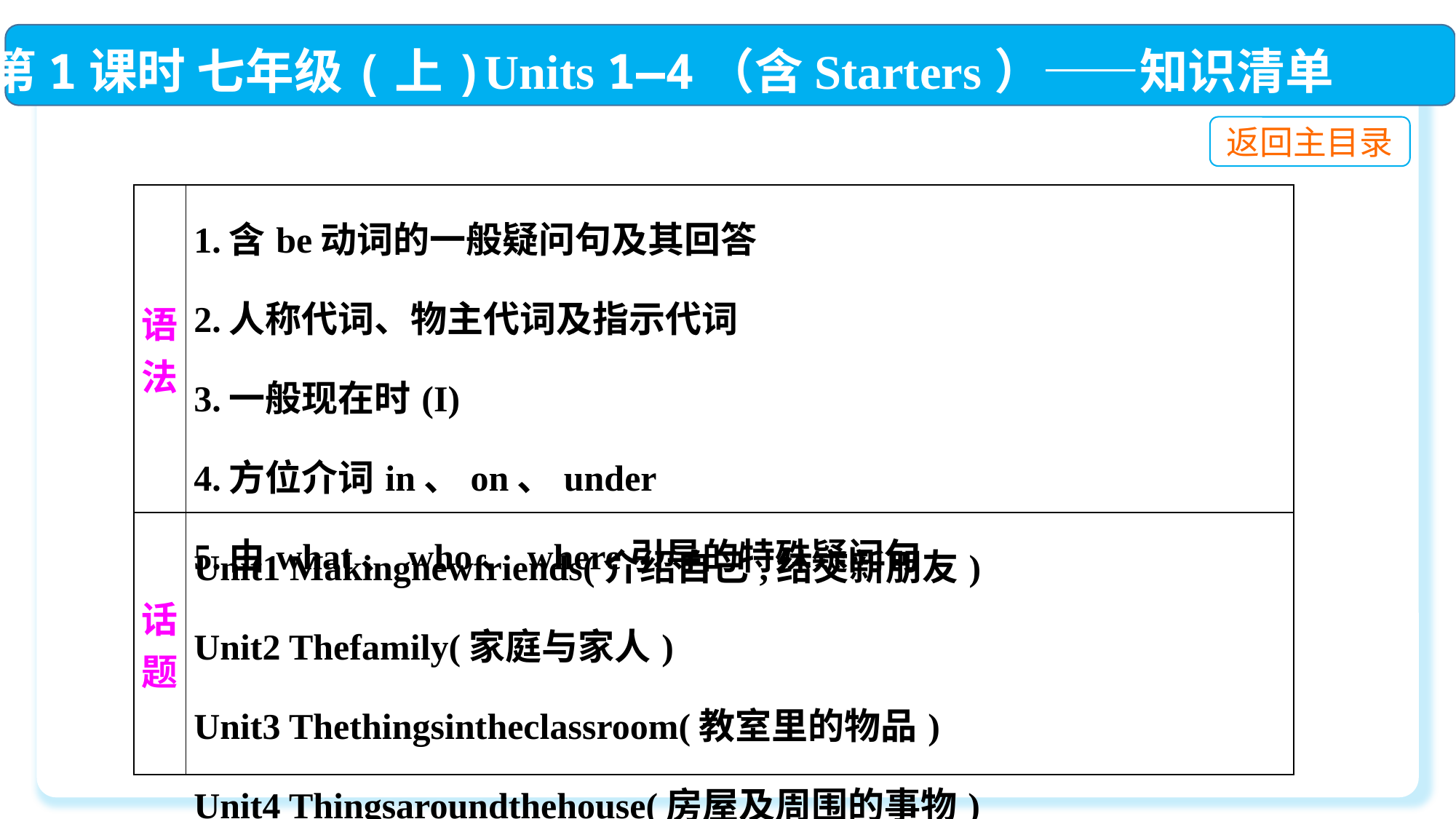

第1课时 七年级(上)Units 1—4（含Starters）——知识清单

返回主目录
| 语法 | 1.含be动词的一般疑问句及其回答 2.人称代词、物主代词及指示代词 3.一般现在时(I) 4.方位介词in、on、under 5.由what、who、where引导的特殊疑问句 |
| --- | --- |
| 话题 | Unit1 Makingnewfriends(介绍自己,结交新朋友) Unit2 Thefamily(家庭与家人) Unit3 Thethingsintheclassroom(教室里的物品) Unit4 Thingsaroundthehouse(房屋及周围的事物) |